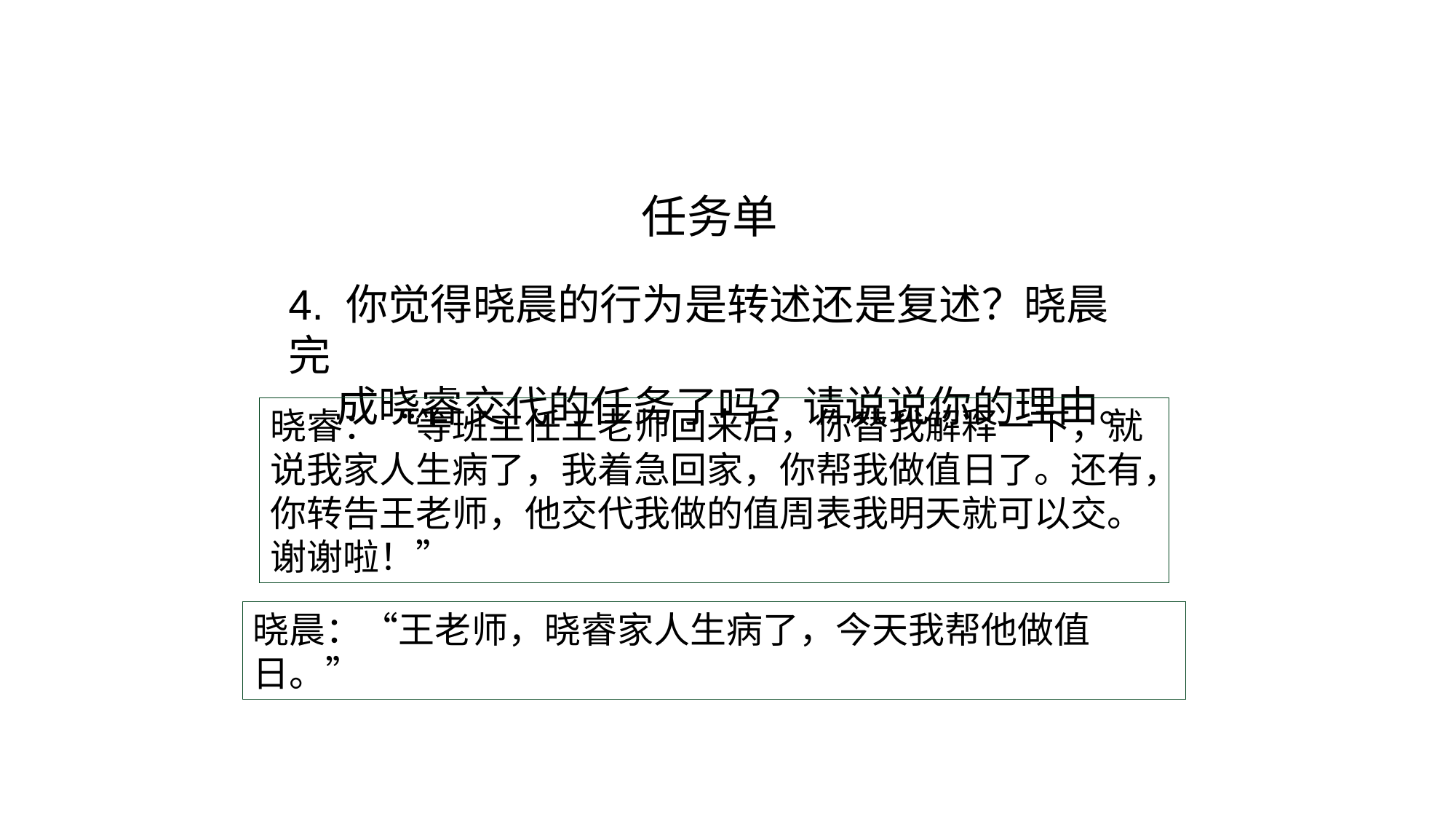

# 任务单
4. 你觉得晓晨的行为是转述还是复述？晓晨完
    成晓睿交代的任务了吗？请说说你的理由。
晓睿：“等班主任王老师回来后，你替我解释一下，就说我家人生病了，我着急回家，你帮我做值日了。还有，你转告王老师，他交代我做的值周表我明天就可以交。谢谢啦！”
晓晨：“王老师，晓睿家人生病了，今天我帮他做值日。”